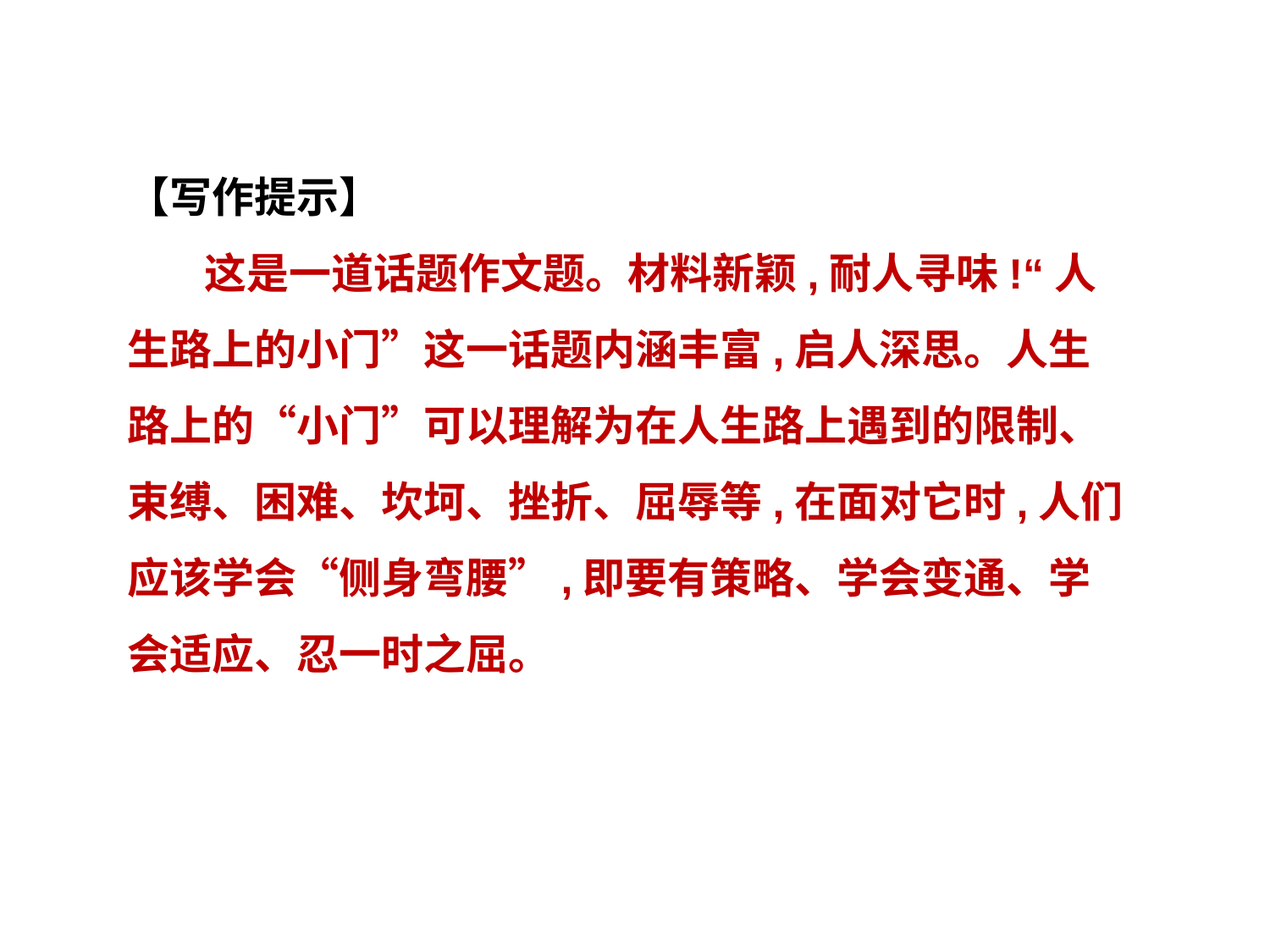

【写作提示】
       这是一道话题作文题。材料新颖,耐人寻味!“人生路上的小门”这一话题内涵丰富,启人深思。人生路上的“小门”可以理解为在人生路上遇到的限制、束缚、困难、坎坷、挫折、屈辱等,在面对它时,人们应该学会“侧身弯腰”,即要有策略、学会变通、学会适应、忍一时之屈。